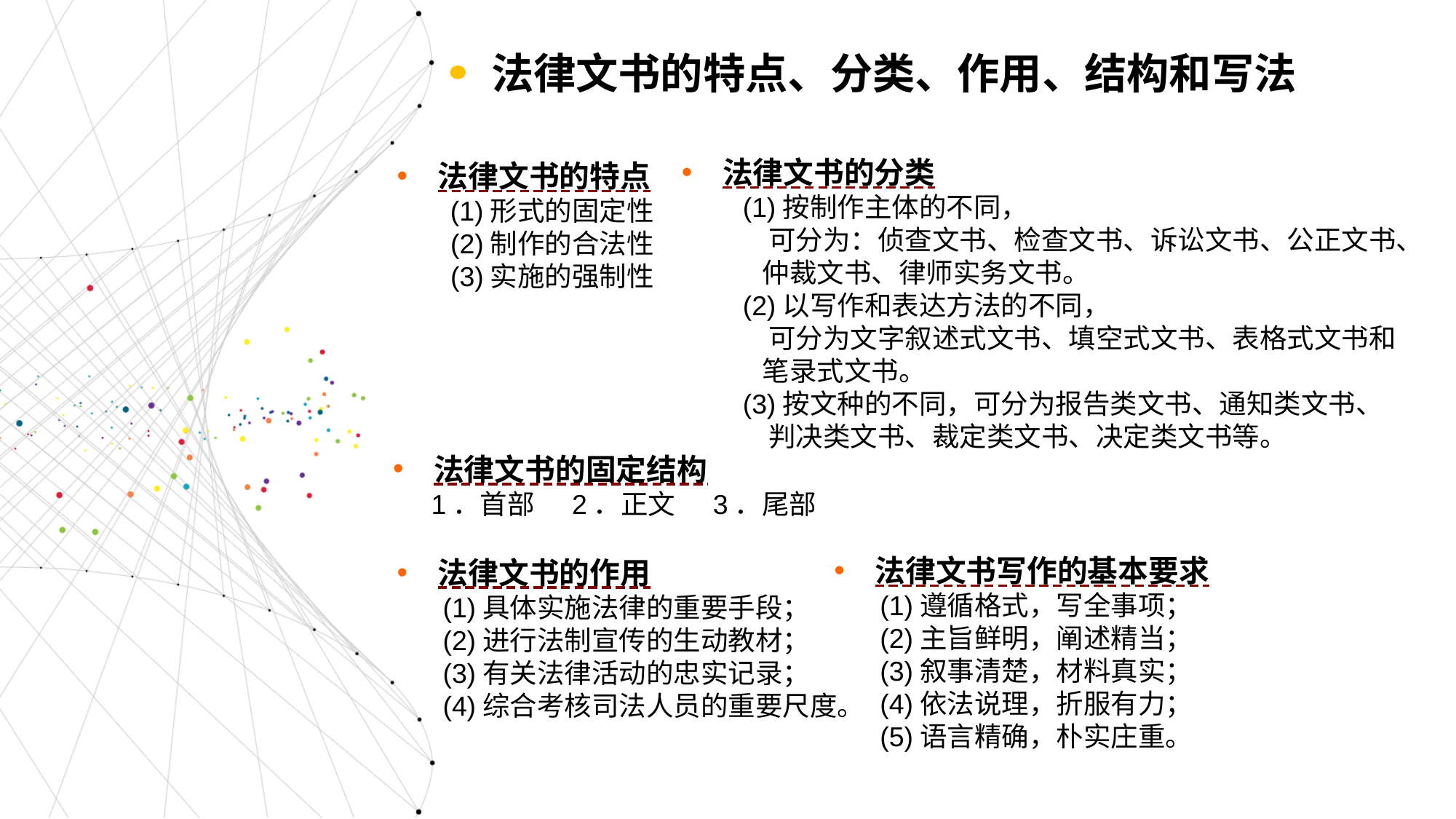

法律文书的特点、分类、作用、结构和写法

法律文书的分类
        (1)按制作主体的不同，
             可分为：侦查文书、检查文书、诉讼文书、公正文书、
            仲裁文书、律师实务文书。
        (2)以写作和表达方法的不同，
             可分为文字叙述式文书、填空式文书、表格式文书和
            笔录式文书。
        (3)按文种的不同，可分为报告类文书、通知类文书、
             判决类文书、裁定类文书、决定类文书等。
法律文书的特点
       (1)形式的固定性
       (2)制作的合法性
       (3)实施的强制性
法律文书的固定结构
     1．首部     2．正文     3．尾部
法律文书写作的基本要求
      (1)遵循格式，写全事项；
      (2)主旨鲜明，阐述精当；
      (3)叙事清楚，材料真实；
      (4)依法说理，折服有力；
      (5)语言精确，朴实庄重。
法律文书的作用
      (1)具体实施法律的重要手段；
      (2)进行法制宣传的生动教材；
      (3)有关法律活动的忠实记录；
      (4)综合考核司法人员的重要尺度。